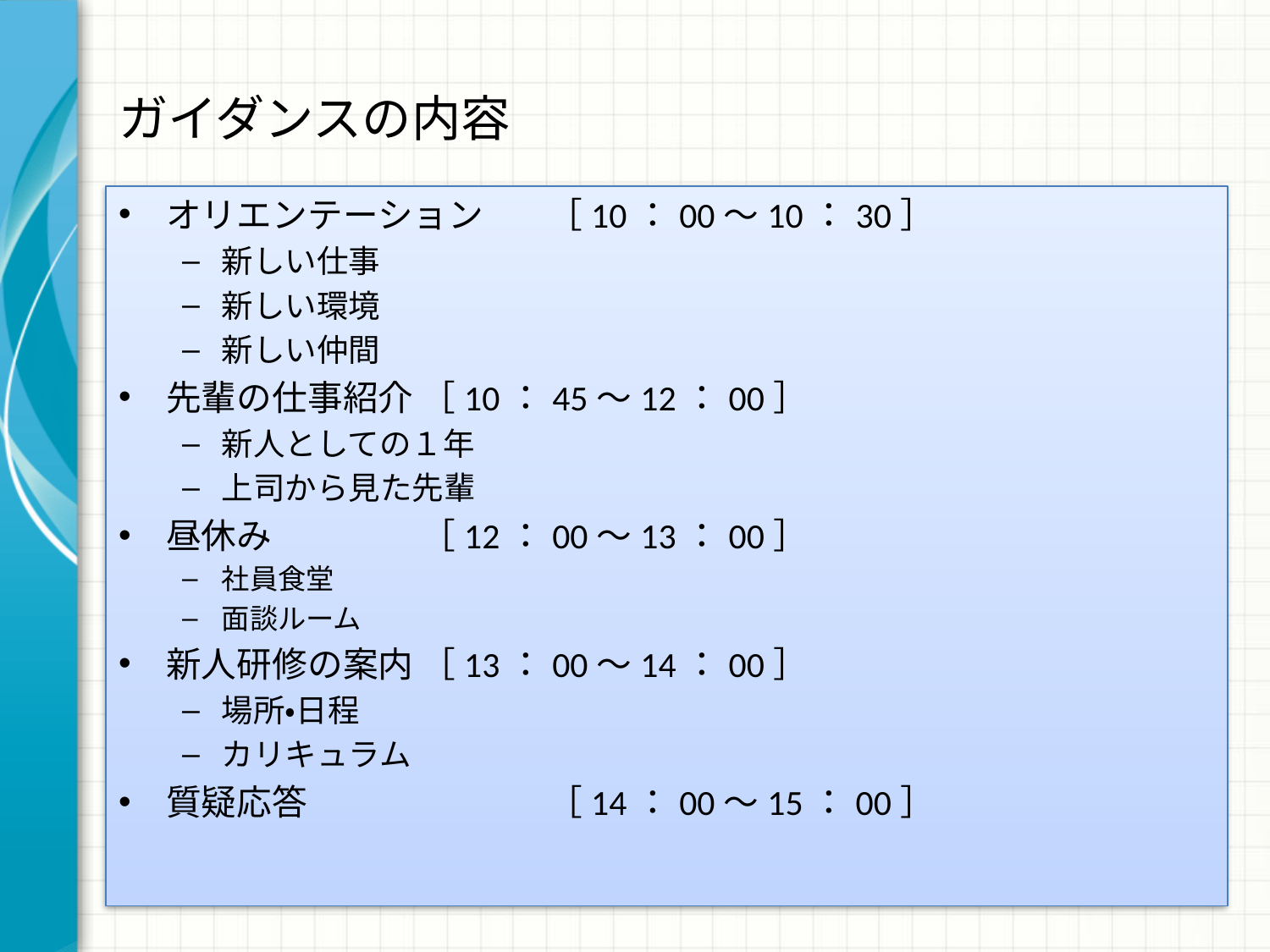

# ガイダンスの内容
オリエンテーション	［10：00～10：30］
新しい仕事
新しい環境
新しい仲間
先輩の仕事紹介	［10：45～12：00］
新人としての１年
上司から見た先輩
昼休み		［12：00～13：00］
社員食堂
面談ルーム
新人研修の案内	［13：00～14：00］
場所・日程
カリキュラム
質疑応答		［14：00～15：00］